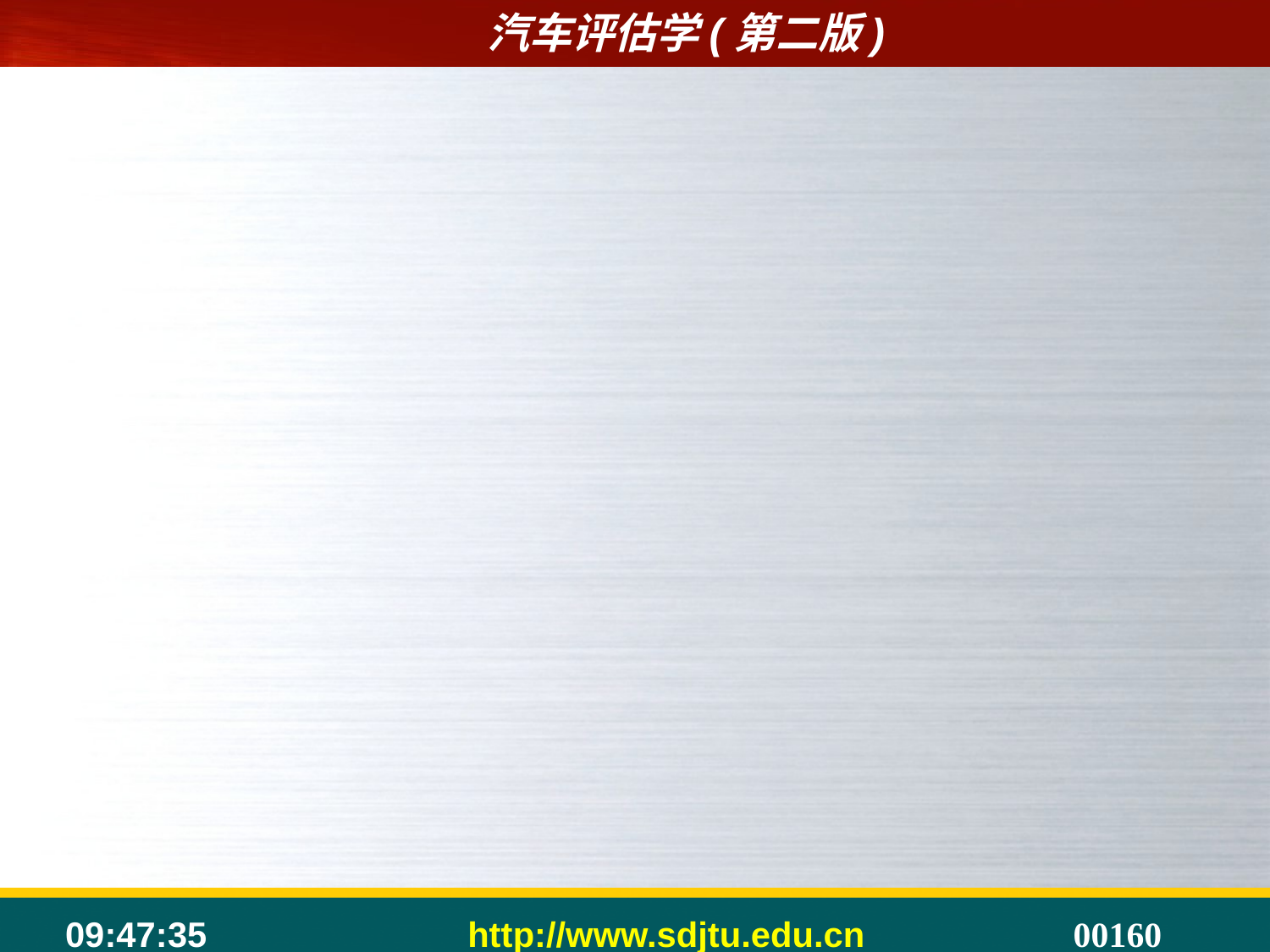

#
8.车门
	如果门框产生塑性变形，一般无法修复，应考虑更换。许多车的车门面板是作为单独零件供应的，损坏后可单独更换，不必更换总成。
	车门防擦饰条碰撞变形后应更换，车门变形后，需将防擦饰条拆下整形。多数防擦饰条为自干胶式，拆下后重新粘贴上不牢固，用其他胶粘贴影响美观，应更换。门框产生塑性变形后，一般不好整修，应考虑更换。门锁及锁芯在严重撞击后会产生损坏，一般以更换为主。后视镜镜体破损以更换为主，对于镜片破损，有些高档轿车的镜片可单独供应，可以通过更换镜片修复。玻璃升降机是碰撞中经常损坏的部件，玻璃导轨、玻璃托架也是经常损坏的部件，碰撞变形后一般都要更换。